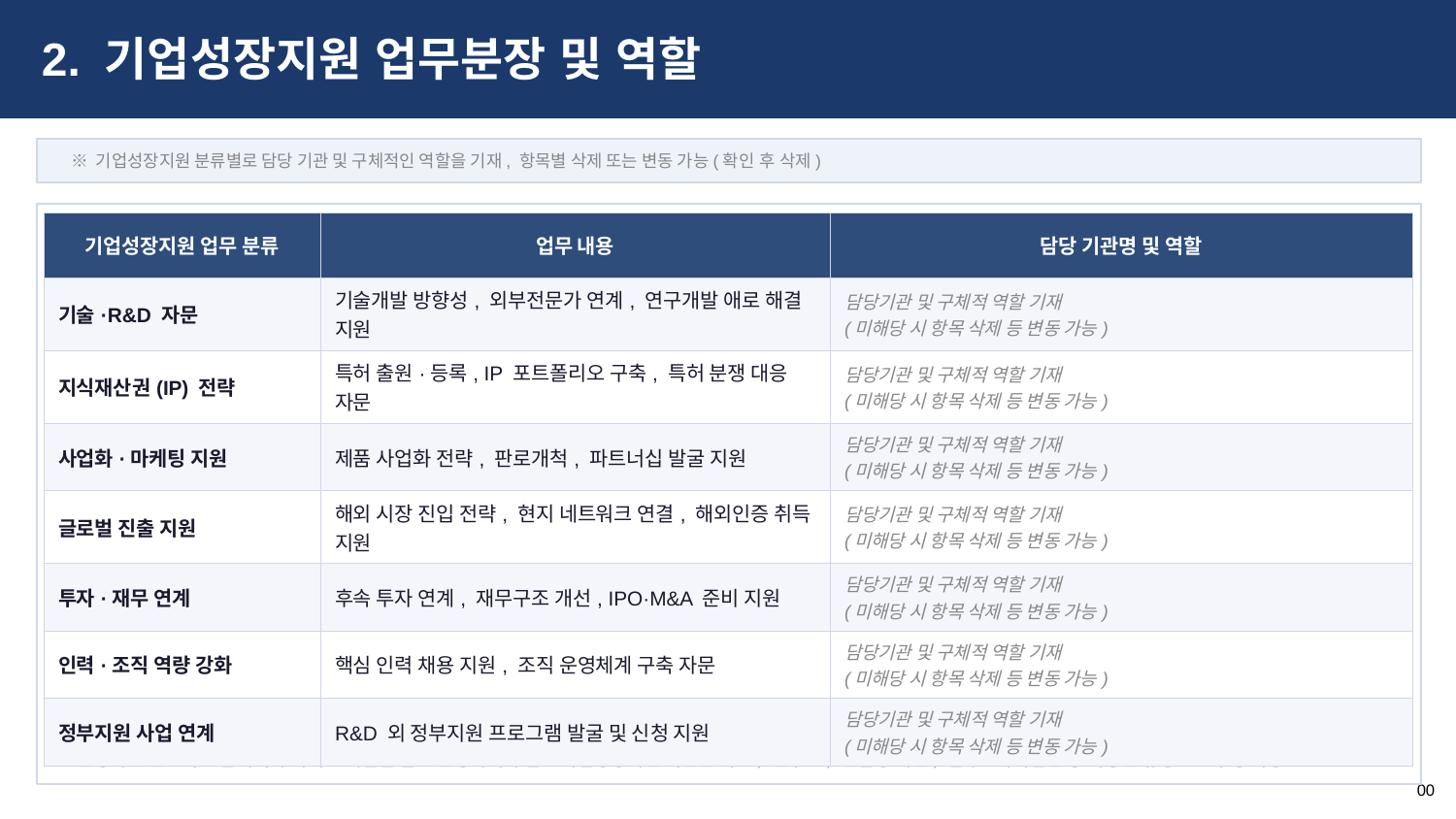

2. 기업성장지원 업무분장 및 역할

※ 기업성장지원 분류별로 담당 기관 및 구체적인 역할을 기재, 항목별 삭제 또는 변동 가능(확인 후 삭제)

| 기업성장지원 업무 분류 | 업무 내용 | 담당 기관명 및 역할 |
| --- | --- | --- |
| 기술·R&D 자문 | 기술개발 방향성, 외부전문가 연계, 연구개발 애로 해결 지원 | 담당기관 및 구체적 역할 기재 (미해당 시 항목 삭제 등 변동 가능) |
| 지식재산권(IP) 전략 | 특허 출원·등록, IP 포트폴리오 구축, 특허 분쟁 대응 자문 | 담당기관 및 구체적 역할 기재 (미해당 시 항목 삭제 등 변동 가능) |
| 사업화·마케팅 지원 | 제품 사업화 전략, 판로개척, 파트너십 발굴 지원 | 담당기관 및 구체적 역할 기재 (미해당 시 항목 삭제 등 변동 가능) |
| 글로벌 진출 지원 | 해외 시장 진입 전략, 현지 네트워크 연결, 해외인증 취득 지원 | 담당기관 및 구체적 역할 기재 (미해당 시 항목 삭제 등 변동 가능) |
| 투자·재무 연계 | 후속 투자 연계, 재무구조 개선, IPO·M&A 준비 지원 | 담당기관 및 구체적 역할 기재 (미해당 시 항목 삭제 등 변동 가능) |
| 인력·조직 역량 강화 | 핵심 인력 채용 지원, 조직 운영체계 구축 자문 | 담당기관 및 구체적 역할 기재 (미해당 시 항목 삭제 등 변동 가능) |
| 정부지원 사업 연계 | R&D 외 정부지원 프로그램 발굴 및 신청 지원 | 담당기관 및 구체적 역할 기재 (미해당 시 항목 삭제 등 변동 가능) |
※ 운영사는 반드시 포함되어야 하며 스케일업 팁스 운영사여야 함. 기업성장지원 기관은 학교, 연구소, 컨설팅 기관, 법무·특허법인 등 다양한 유형으로 구성 가능
00